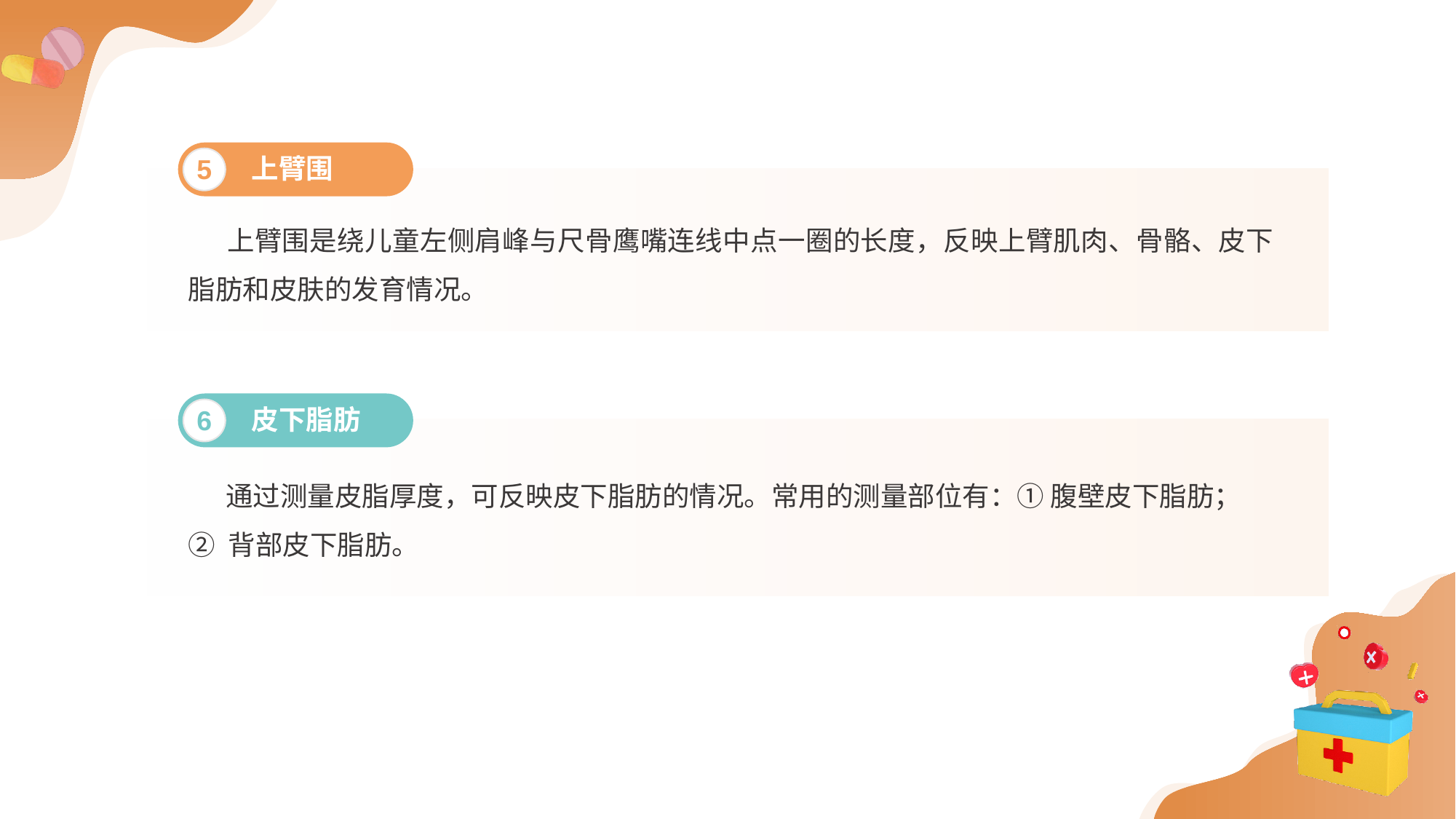

上臂围

5

     上臂围是绕儿童左侧肩峰与尺骨鹰嘴连线中点一圈的长度，反映上臂肌肉、骨骼、皮下脂肪和皮肤的发育情况。

皮下脂肪

6

     通过测量皮脂厚度，可反映皮下脂肪的情况。常用的测量部位有：① 腹壁皮下脂肪；
② 背部皮下脂肪。